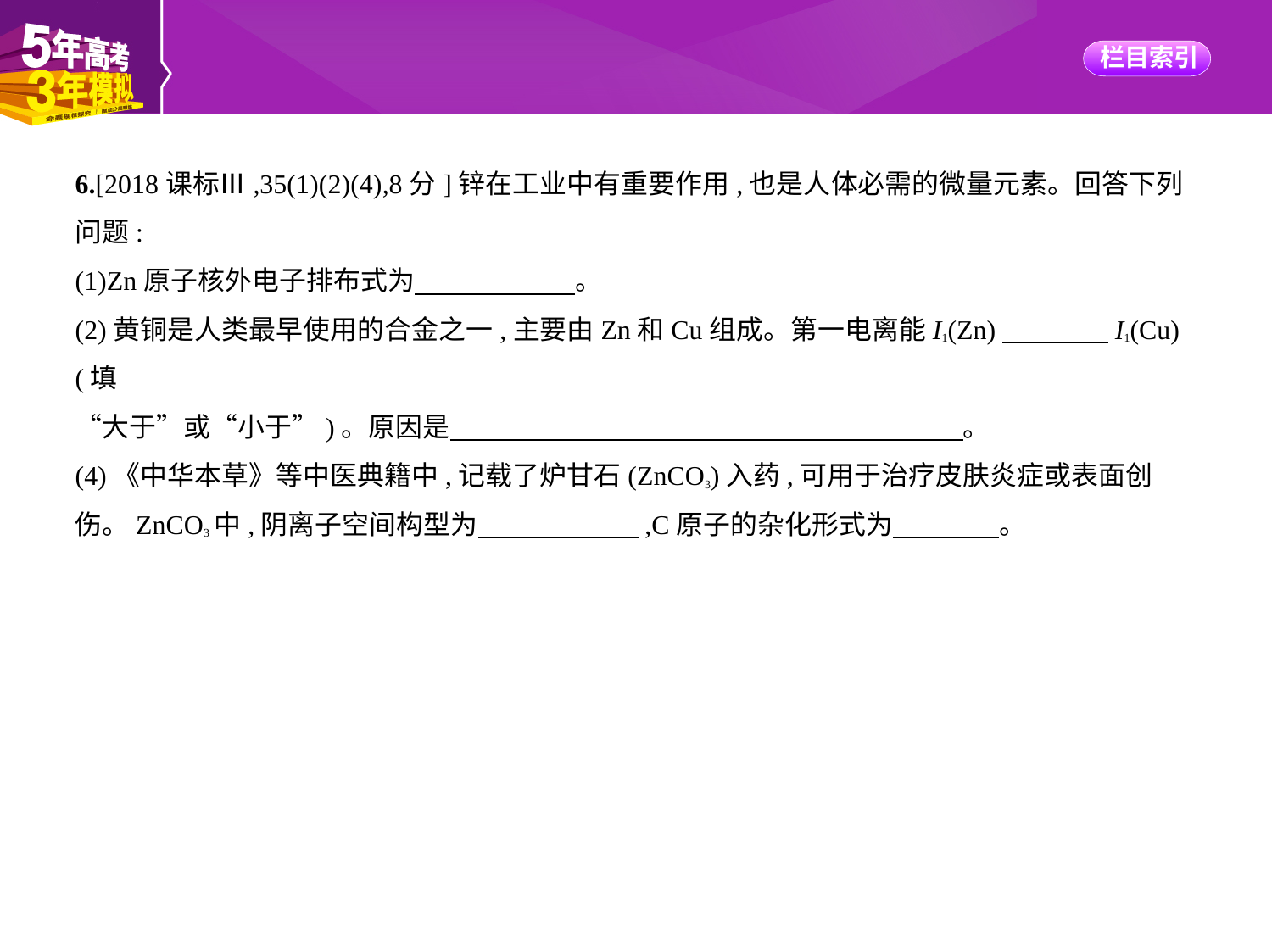

6.[2018课标Ⅲ,35(1)(2)(4),8分]锌在工业中有重要作用,也是人体必需的微量元素。回答下列
问题:
(1)Zn原子核外电子排布式为　　　　　    。
(2)黄铜是人类最早使用的合金之一,主要由Zn和Cu组成。第一电离能I1(Zn)　　　    I1(Cu)(填
“大于”或“小于”)。原因是　　　　　　　　　　　　　　　　　　    。
(4)《中华本草》等中医典籍中,记载了炉甘石(ZnCO3)入药,可用于治疗皮肤炎症或表面创
伤。ZnCO3中,阴离子空间构型为　　　　　    ,C原子的杂化形式为　　　    。